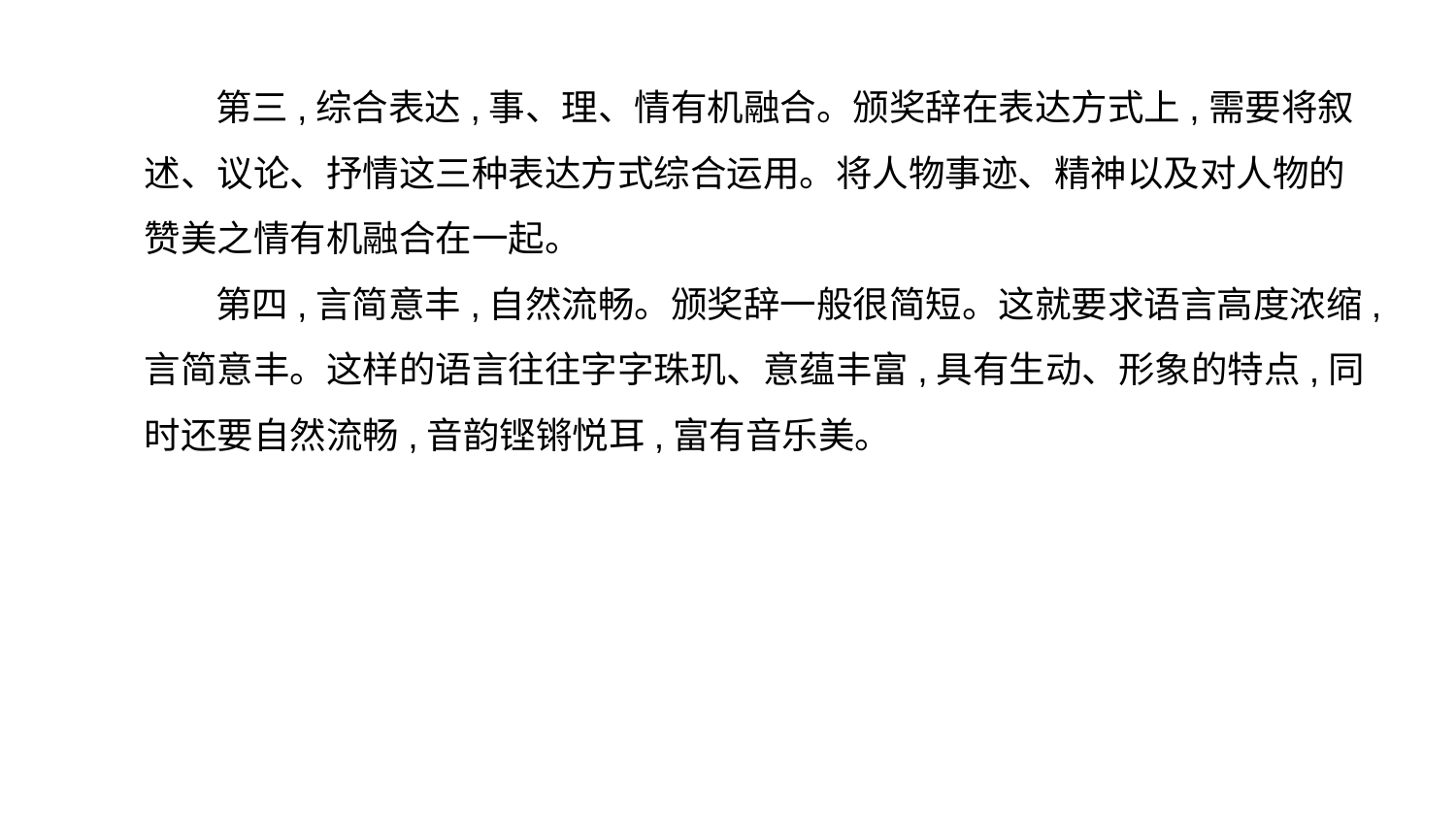

第三,综合表达,事、理、情有机融合。颁奖辞在表达方式上,需要将叙述、议论、抒情这三种表达方式综合运用。将人物事迹、精神以及对人物的赞美之情有机融合在一起。
第四,言简意丰,自然流畅。颁奖辞一般很简短。这就要求语言高度浓缩,言简意丰。这样的语言往往字字珠玑、意蕴丰富,具有生动、形象的特点,同时还要自然流畅,音韵铿锵悦耳,富有音乐美。